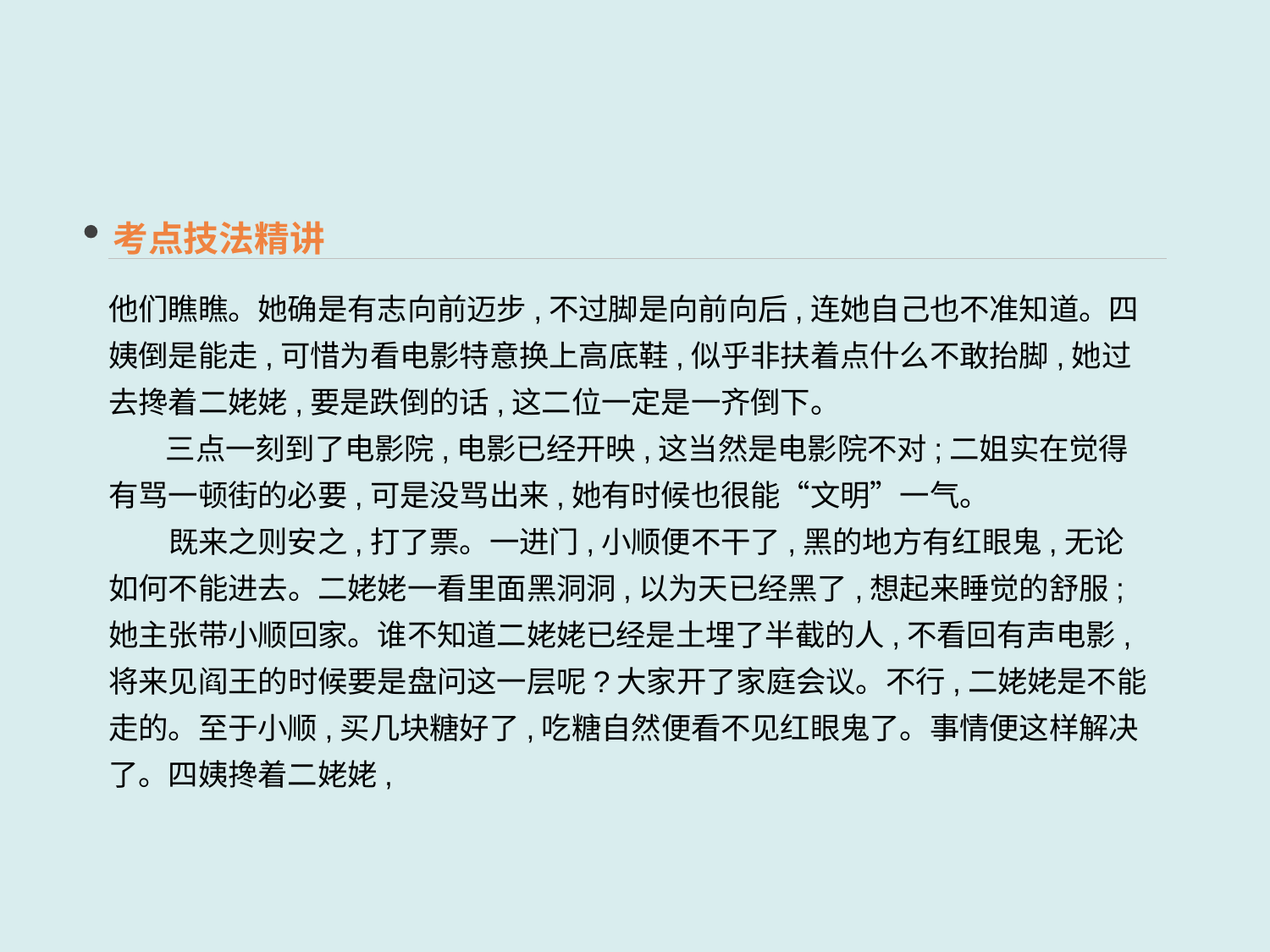

考点技法精讲

他们瞧瞧。她确是有志向前迈步,不过脚是向前向后,连她自己也不准知道。四姨倒是能走,可惜为看电影特意换上高底鞋,似乎非扶着点什么不敢抬脚,她过去搀着二姥姥,要是跌倒的话,这二位一定是一齐倒下。
　    三点一刻到了电影院,电影已经开映,这当然是电影院不对;二姐实在觉得有骂一顿街的必要,可是没骂出来,她有时候也很能“文明”一气。
　　既来之则安之,打了票。一进门,小顺便不干了,黑的地方有红眼鬼,无论如何不能进去。二姥姥一看里面黑洞洞,以为天已经黑了,想起来睡觉的舒服;她主张带小顺回家。谁不知道二姥姥已经是土埋了半截的人,不看回有声电影,将来见阎王的时候要是盘问这一层呢?大家开了家庭会议。不行,二姥姥是不能走的。至于小顺,买几块糖好了,吃糖自然便看不见红眼鬼了。事情便这样解决了。四姨搀着二姥姥,